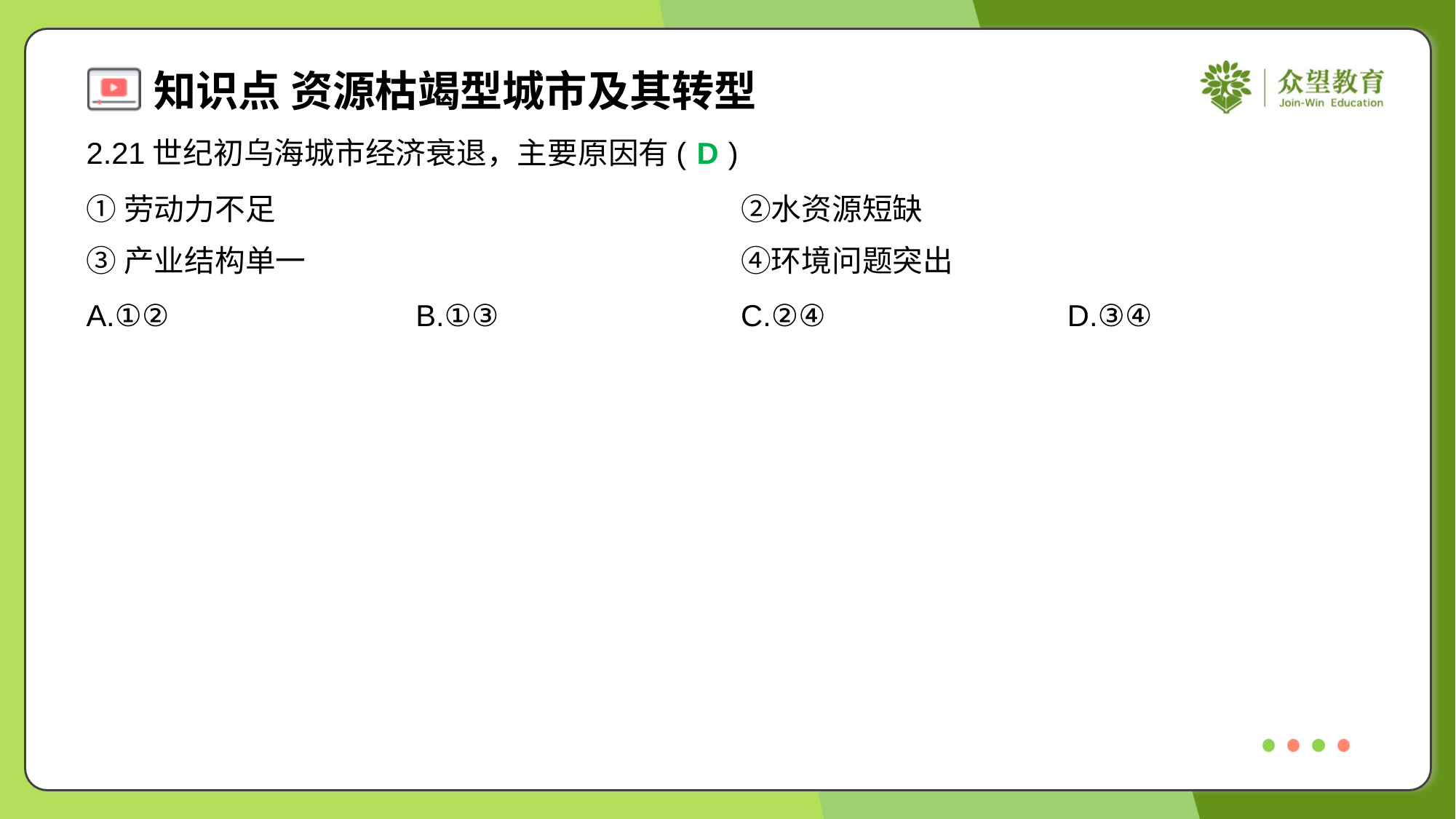

2.21世纪初乌海城市经济衰退，主要原因有(     )
D
①劳动力不足	②水资源短缺
③产业结构单一	④环境问题突出
A.①②	B.①③	C.②④	D.③④